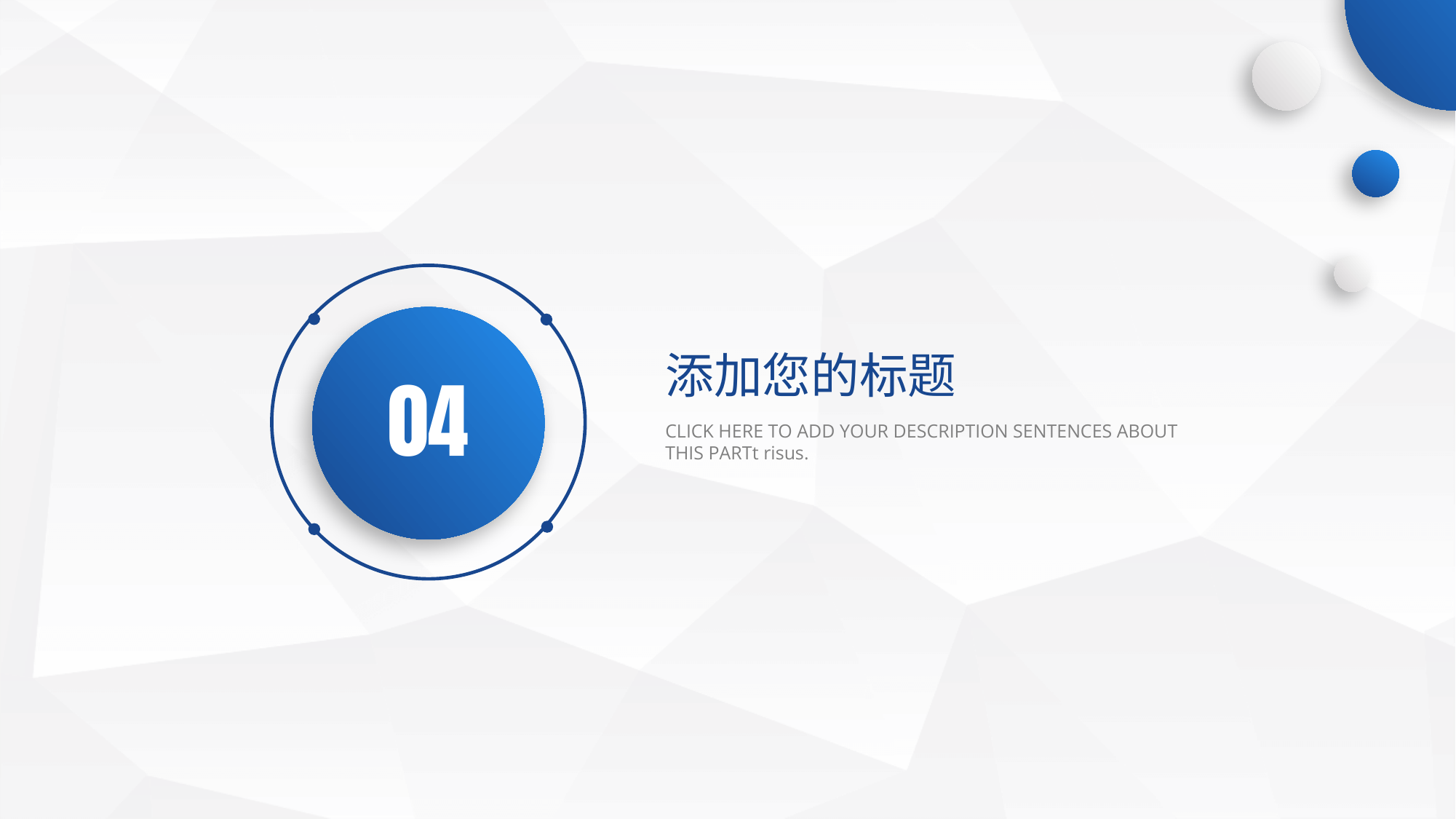

04

添加您的标题
CLICK HERE TO ADD YOUR DESCRIPTION SENTENCES ABOUT THIS PARTt risus.